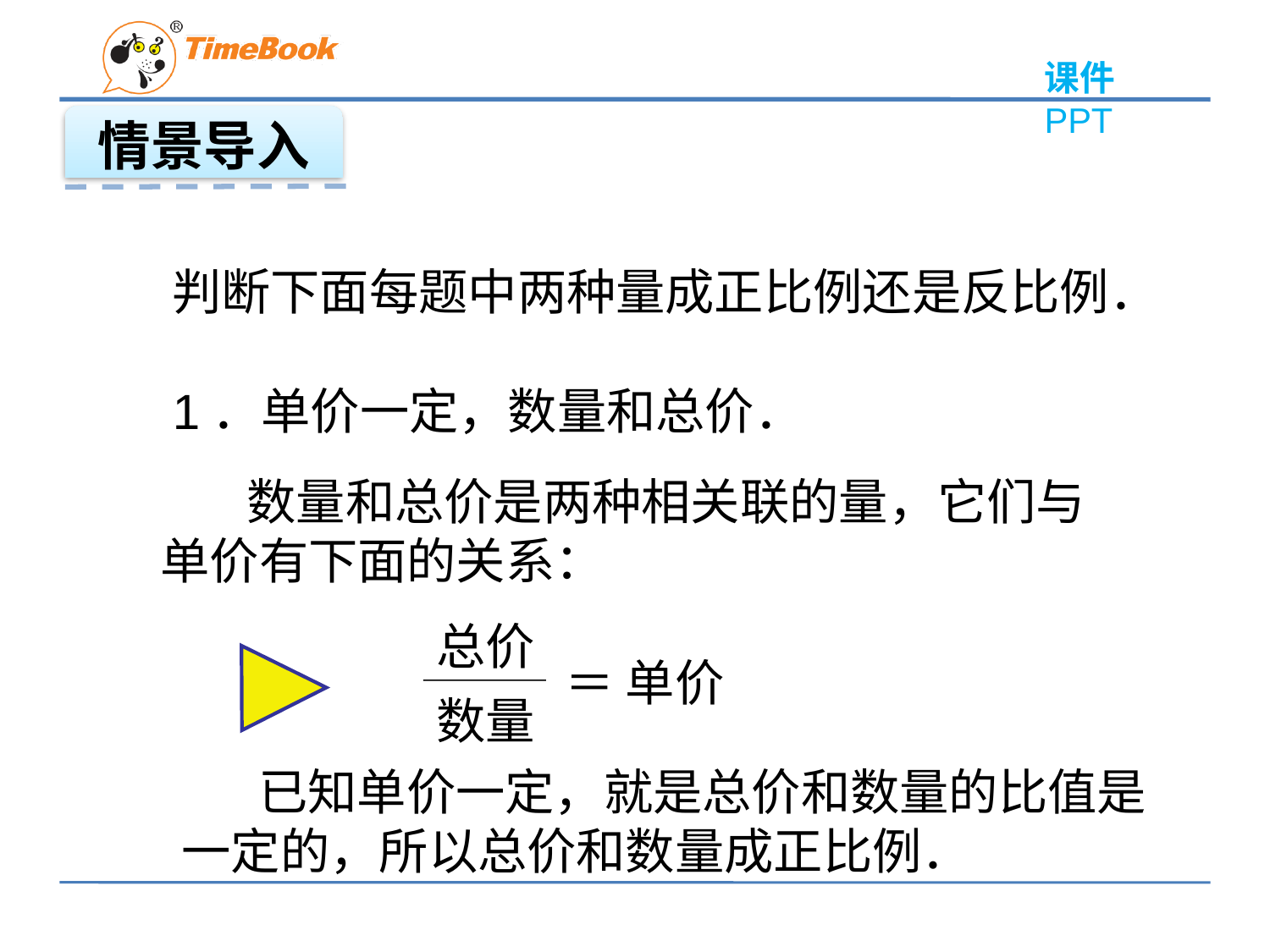

情景导入
判断下面每题中两种量成正比例还是反比例．
1．单价一定，数量和总价．
        数量和总价是两种相关联的量，它们与单价有下面的关系：
总价
  ＝ 单价

数量
       已知单价一定，就是总价和数量的比值是一定的，所以总价和数量成正比例．